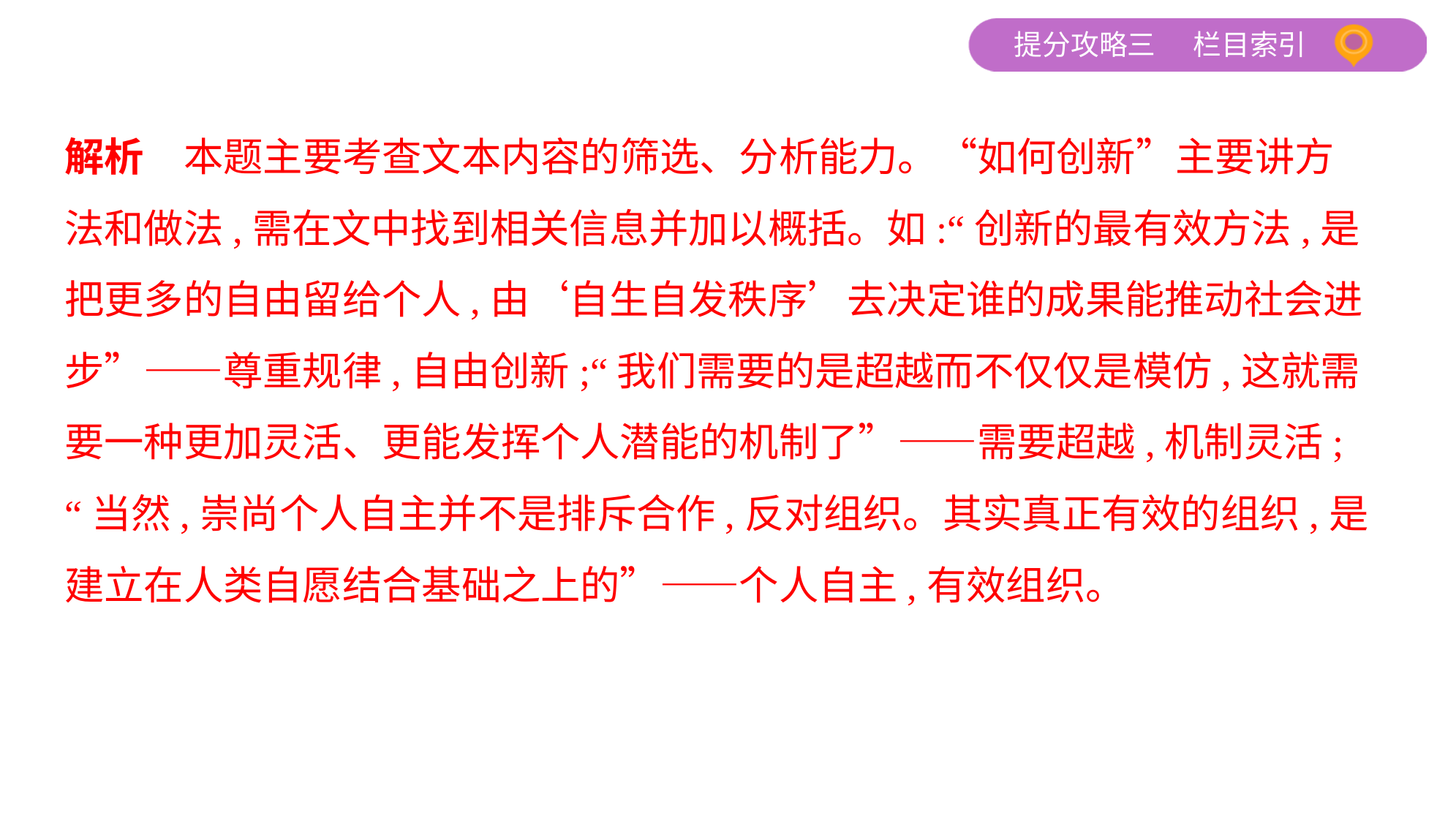

解析　本题主要考查文本内容的筛选、分析能力。“如何创新”主要讲方
法和做法,需在文中找到相关信息并加以概括。如:“创新的最有效方法,是
把更多的自由留给个人,由‘自生自发秩序’去决定谁的成果能推动社会进
步”——尊重规律,自由创新;“我们需要的是超越而不仅仅是模仿,这就需
要一种更加灵活、更能发挥个人潜能的机制了”——需要超越,机制灵活;
“当然,崇尚个人自主并不是排斥合作,反对组织。其实真正有效的组织,是
建立在人类自愿结合基础之上的”——个人自主,有效组织。